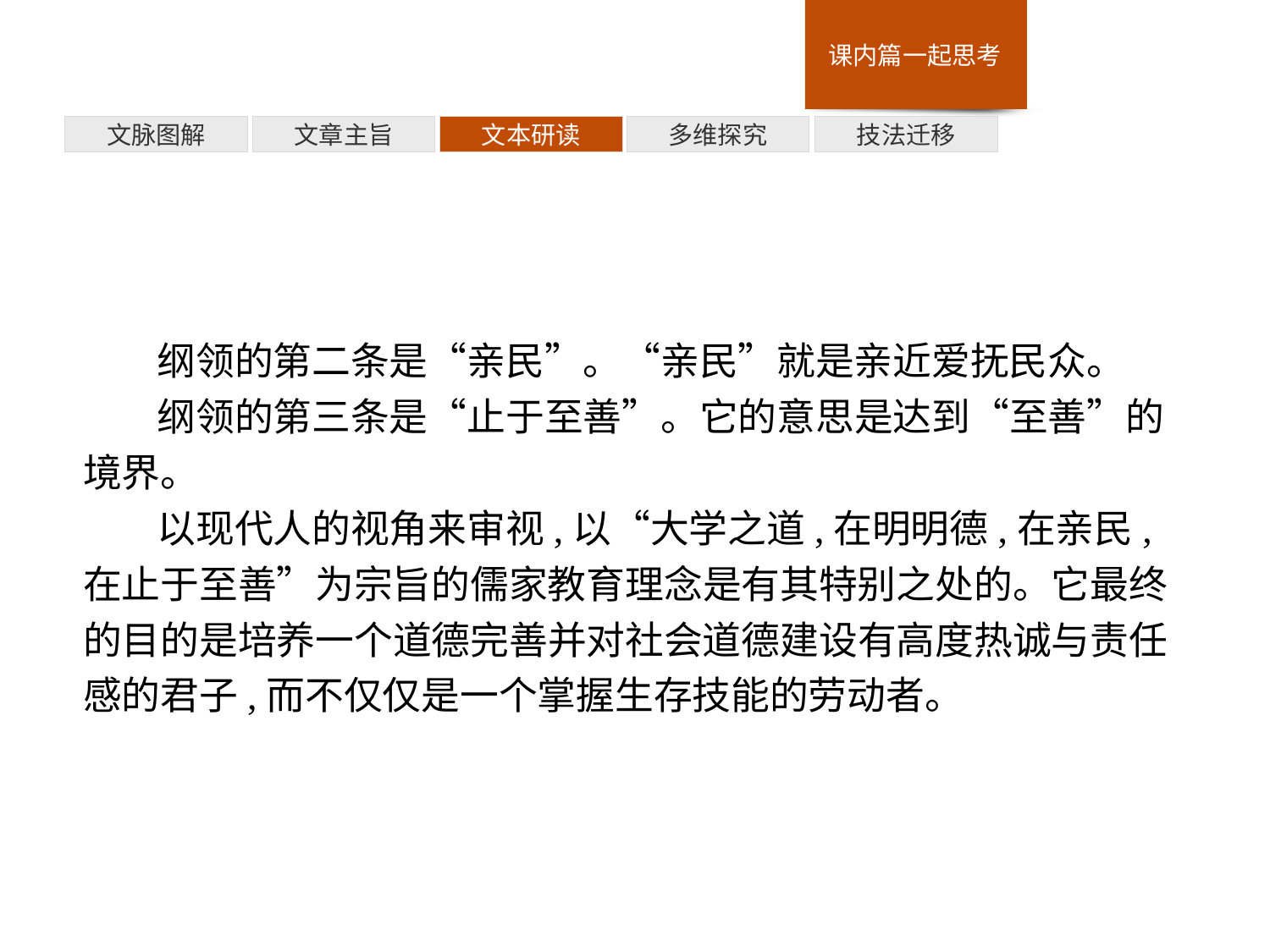

技法迁移
多维探究
文本研读
文章主旨
文脉图解
纲领的第二条是“亲民”。“亲民”就是亲近爱抚民众。
纲领的第三条是“止于至善”。它的意思是达到“至善”的境界。
以现代人的视角来审视,以“大学之道,在明明德,在亲民,在止于至善”为宗旨的儒家教育理念是有其特别之处的。它最终的目的是培养一个道德完善并对社会道德建设有高度热诚与责任感的君子,而不仅仅是一个掌握生存技能的劳动者。